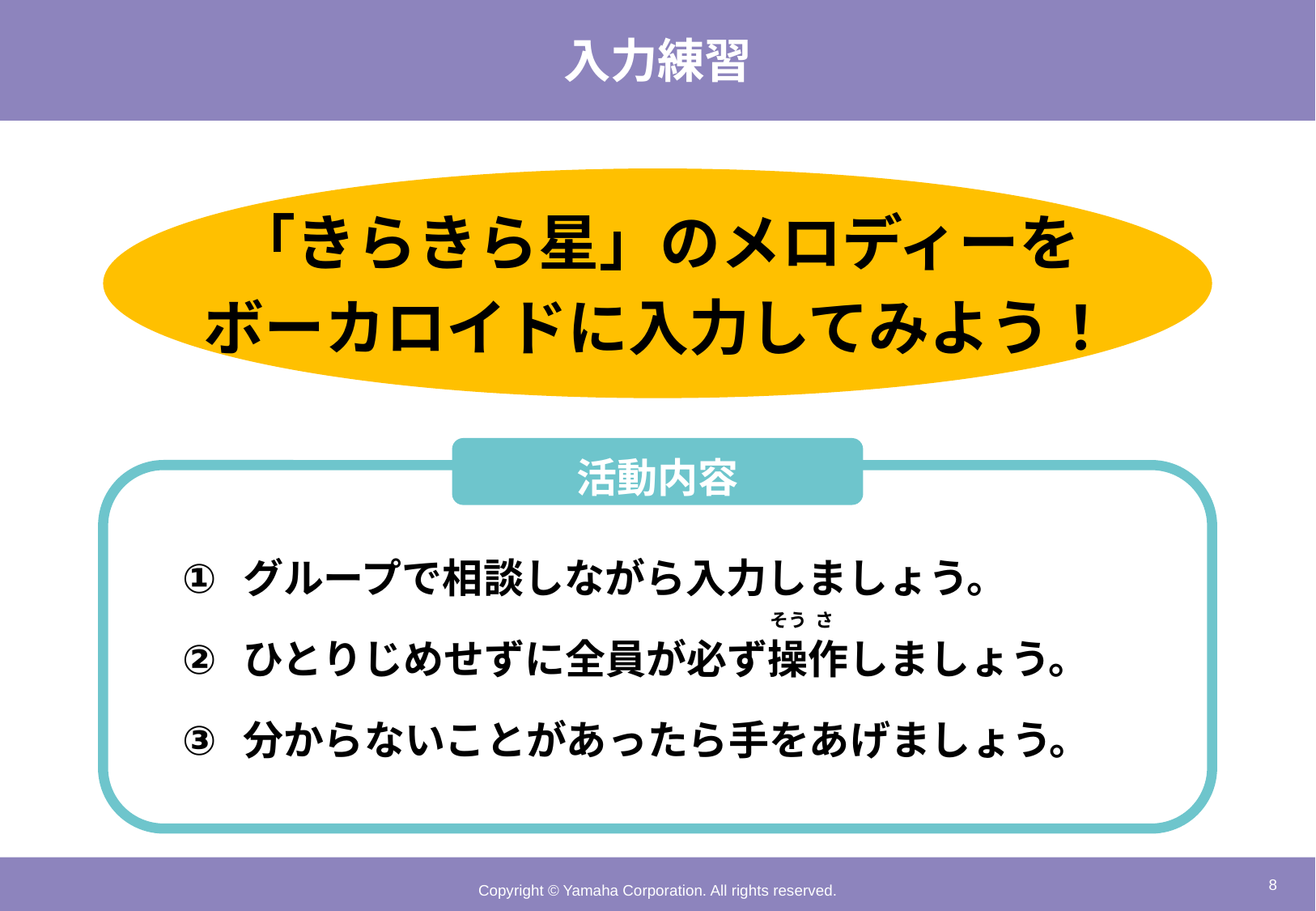

# 入力練習
「きらきら星」のメロディーを
ボーカロイドに入力してみよう！
活動内容
グループで相談しながら入力しましょう。
ひとりじめせずに全員が必ず操作しましょう。
分からないことがあったら手をあげましょう。
そう  さ
8